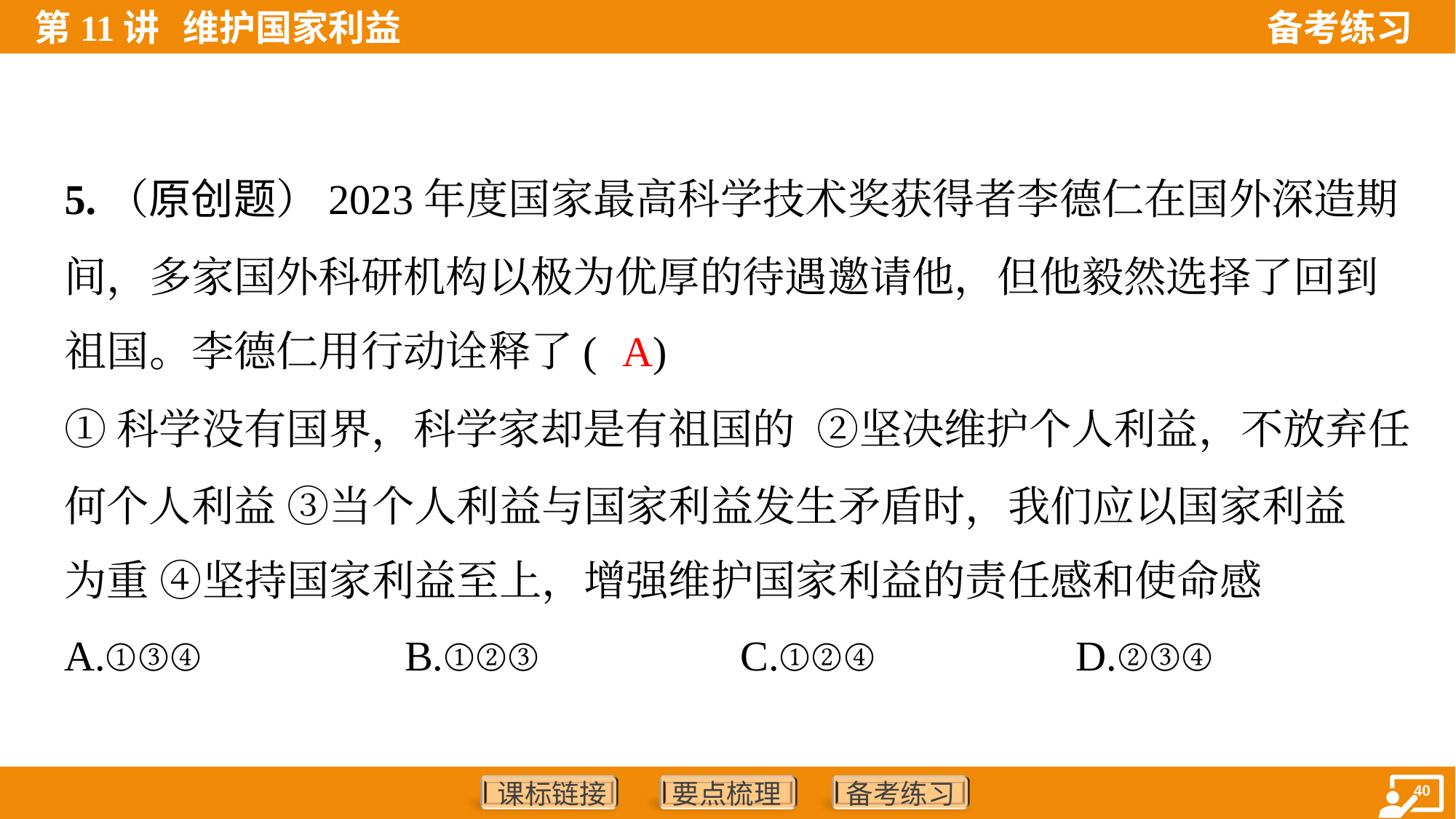

5.（原创题）2023年度国家最高科学技术奖获得者李德仁在国外深造期
间，多家国外科研机构以极为优厚的待遇邀请他，但他毅然选择了回到
祖国。李德仁用行动诠释了(     )
A
①科学没有国界，科学家却是有祖国的  ②坚决维护个人利益，不放弃任
何个人利益 ③当个人利益与国家利益发生矛盾时，我们应以国家利益
为重 ④坚持国家利益至上，增强维护国家利益的责任感和使命感
A.①③④	B.①②③	C.①②④	D.②③④